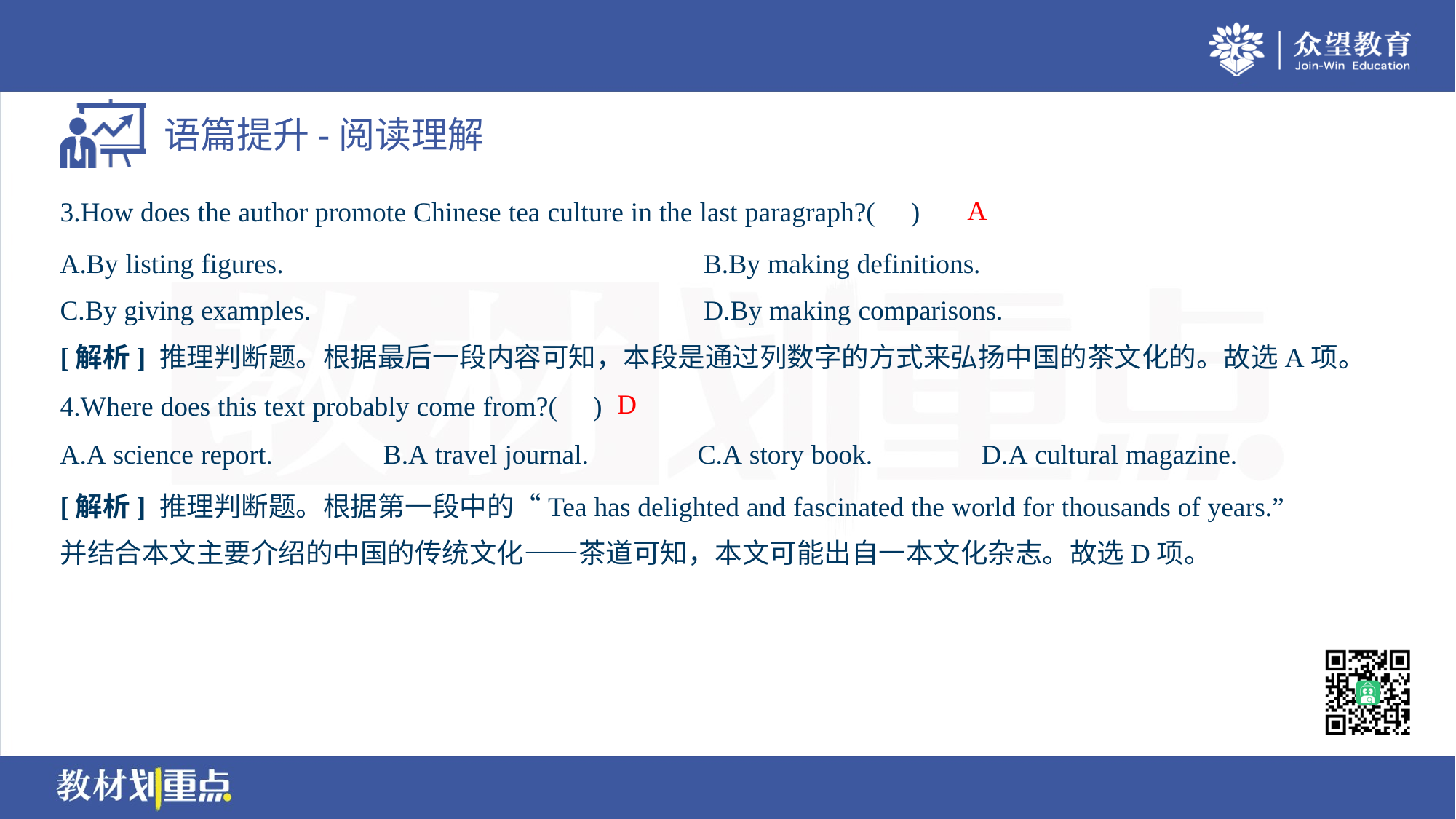

A
3.How does the author promote Chinese tea culture in the last paragraph?(     )
A.By listing figures.	B.By making definitions.
C.By giving examples.	D.By making comparisons.
[解析] 推理判断题。根据最后一段内容可知，本段是通过列数字的方式来弘扬中国的茶文化的。故选A项。
D
4.Where does this text probably come from?(     )
A.A science report.	B.A travel journal.	C.A story book.	D.A cultural magazine.
[解析] 推理判断题。根据第一段中的“Tea has delighted and fascinated the world for thousands of years.”
并结合本文主要介绍的中国的传统文化——茶道可知，本文可能出自一本文化杂志。故选D项。